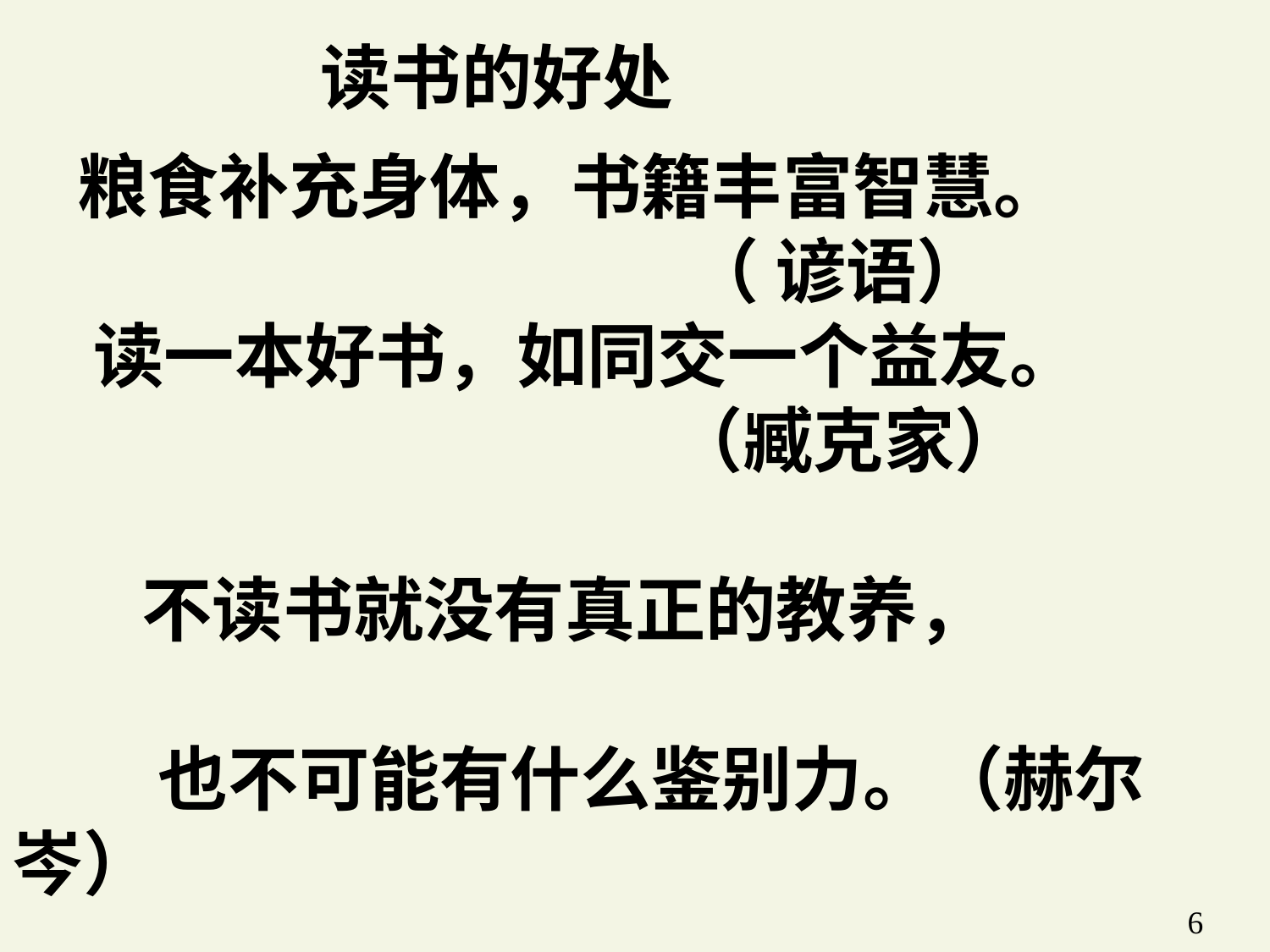

读书的好处
   粮食补充身体，书籍丰富智慧。
                                         （ 谚语）
    读一本好书，如同交一个益友。
                                        （臧克家）

       不读书就没有真正的教养，

        也不可能有什么鉴别力。（赫尔岑）
6